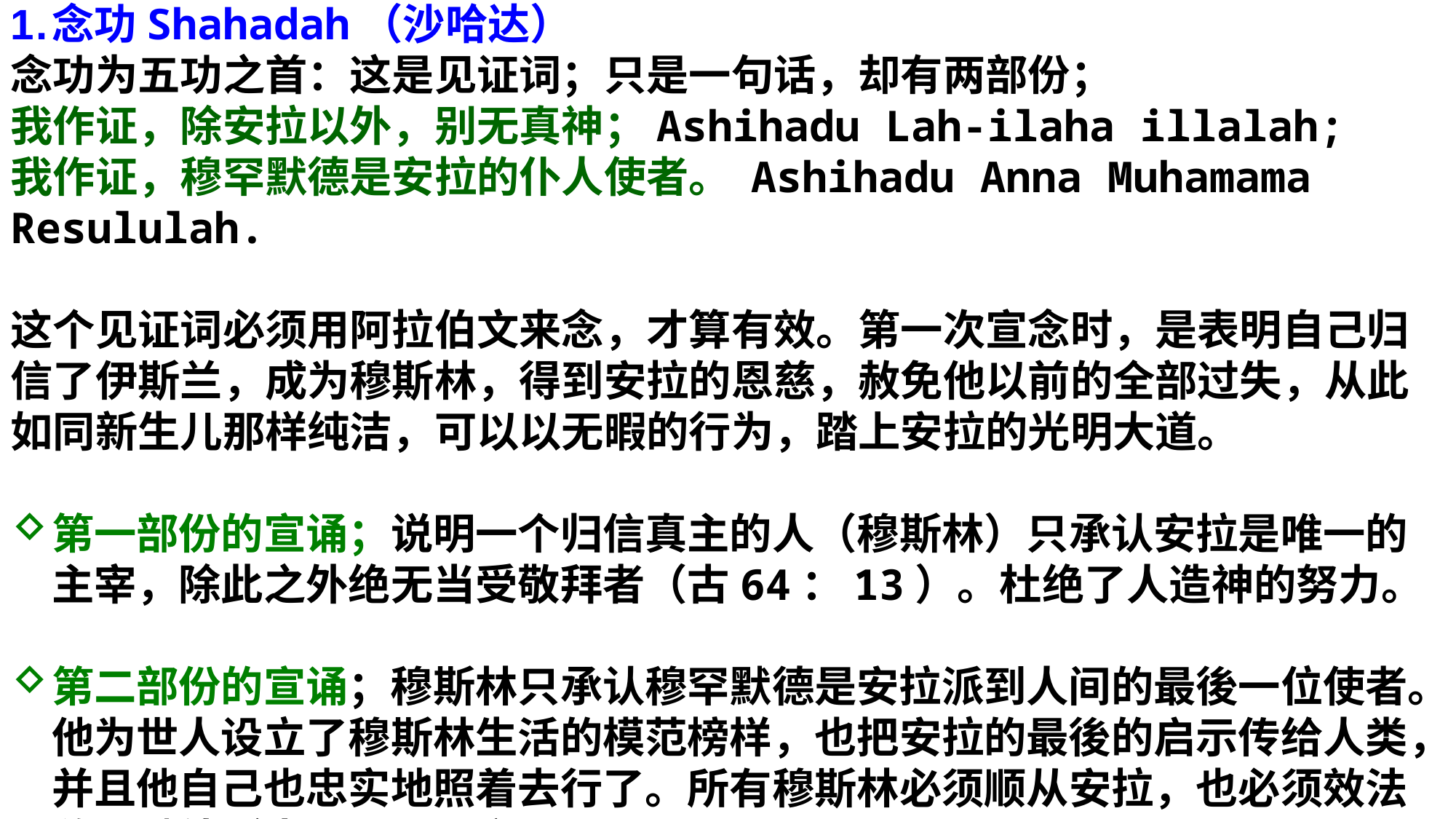

念功Shahadah（沙哈达）
念功为五功之首：这是见证词；只是一句话，却有两部份；
我作证，除安拉以外，别无真神；Ashihadu Lah-ilaha illalah;
我作证，穆罕默德是安拉的仆人使者。 Ashihadu Anna Muhamama Resululah.

这个见证词必须用阿拉伯文来念，才算有效。第一次宣念时，是表明自己归信了伊斯兰，成为穆斯林，得到安拉的恩慈，赦免他以前的全部过失，从此如同新生儿那样纯洁，可以以无暇的行为，踏上安拉的光明大道。

第一部份的宣诵；说明一个归信真主的人（穆斯林）只承认安拉是唯一的主宰，除此之外绝无当受敬拜者（古64：13）。杜绝了人造神的努力。

第二部份的宣诵；穆斯林只承认穆罕默德是安拉派到人间的最後一位使者。他为世人设立了穆斯林生活的模范榜样，也把安拉的最後的启示传给人类，并且他自己也忠实地照着去行了。所有穆斯林必须顺从安拉，也必须效法穆罕默德（古64：12）